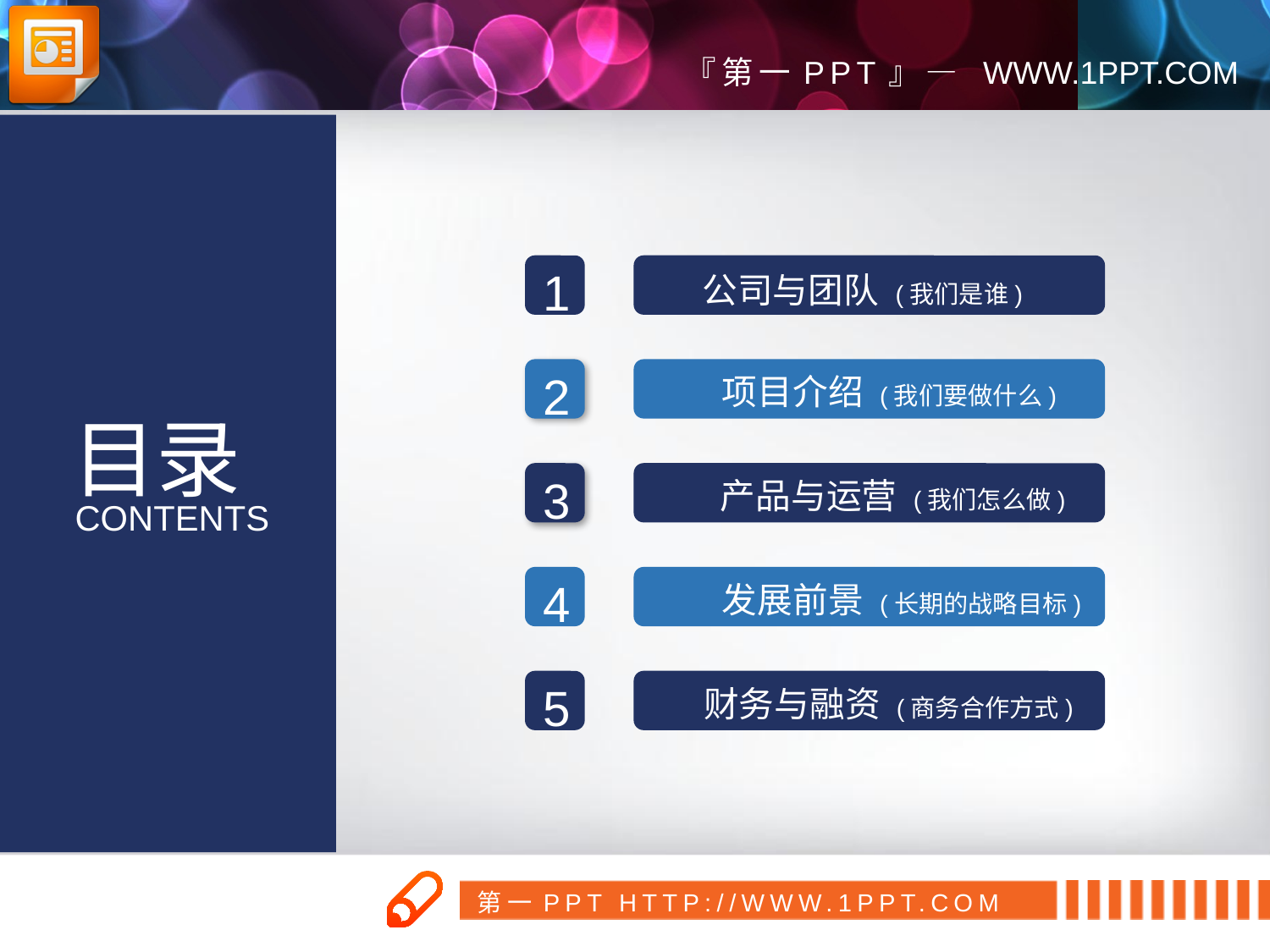

1

公司与团队 (我们是谁)

2

项目介绍 (我们要做什么)
目录

3

产品与运营 (我们怎么做)
CONTENTS

4

发展前景 (长期的战略目标)

5

财务与融资 (商务合作方式)